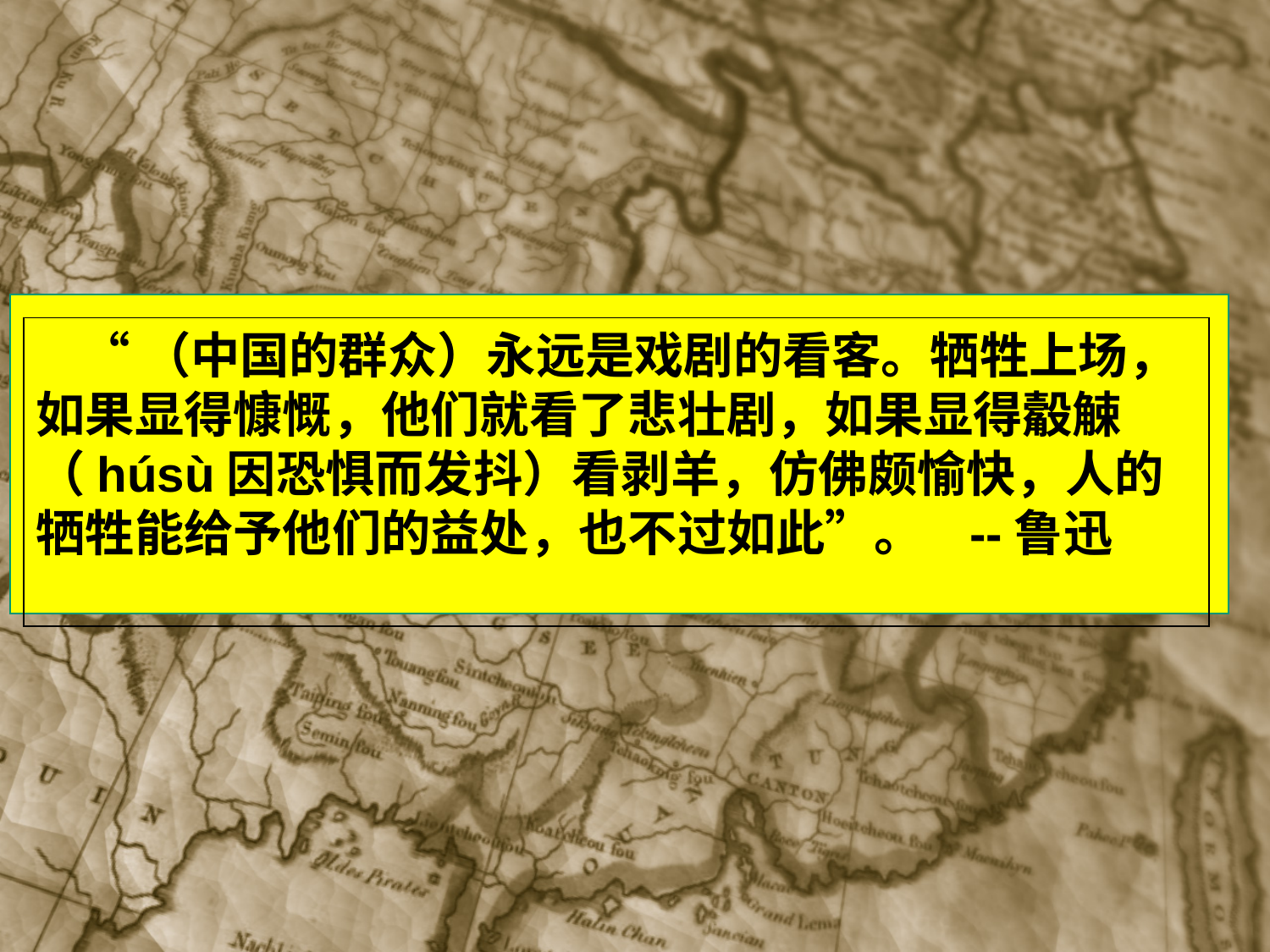

“（中国的群众）永远是戏剧的看客。牺牲上场，如果显得慷慨，他们就看了悲壮剧，如果显得觳觫（húsù因恐惧而发抖）看剥羊，仿佛颇愉快，人的牺牲能给予他们的益处，也不过如此”。   --鲁迅